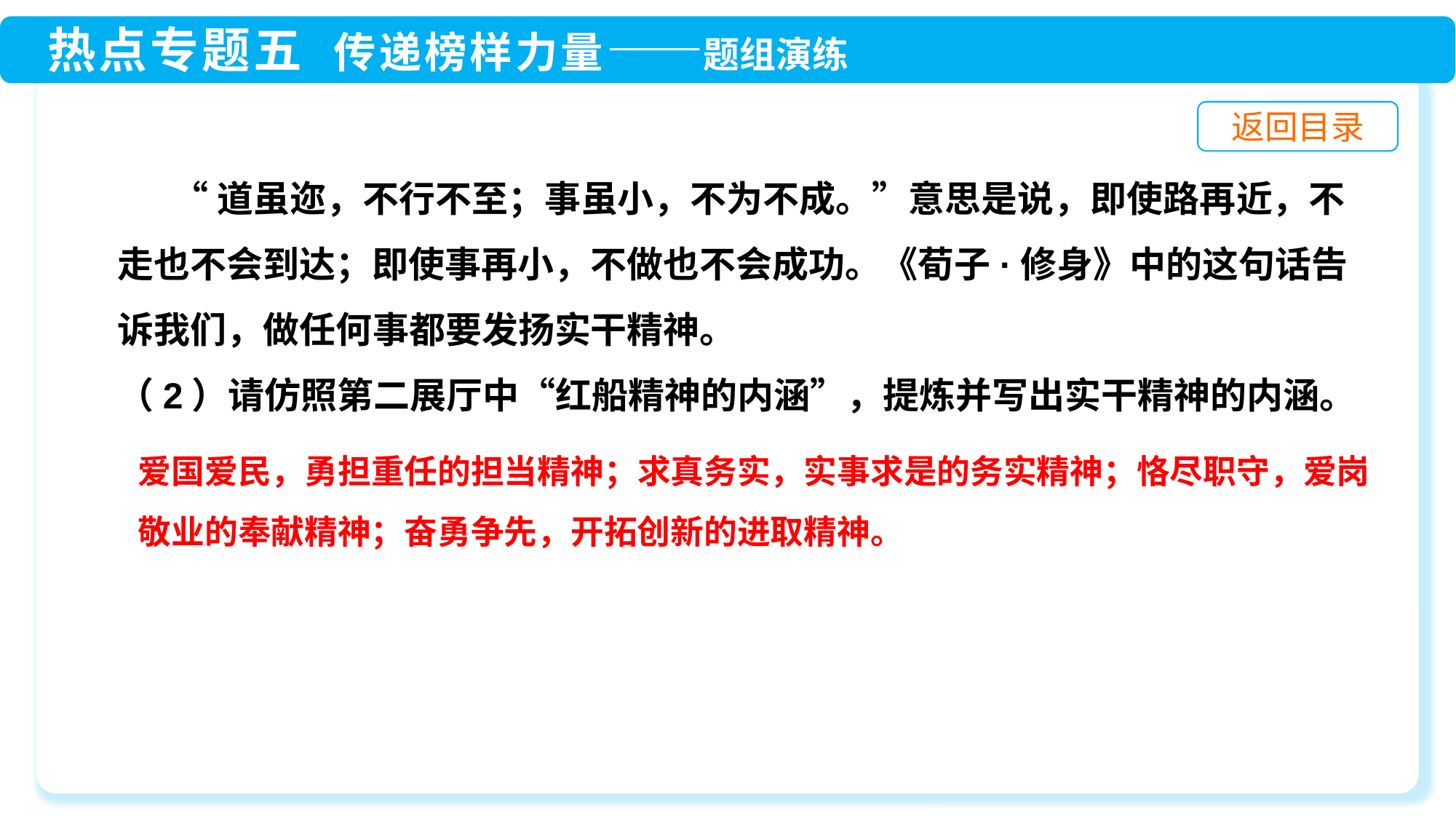

“道虽迩，不行不至；事虽小，不为不成。”意思是说，即使路再近，不走也不会到达；即使事再小，不做也不会成功。《荀子·修身》中的这句话告诉我们，做任何事都要发扬实干精神。
（2）请仿照第二展厅中“红船精神的内涵”，提炼并写出实干精神的内涵。
爱国爱民，勇担重任的担当精神；求真务实，实事求是的务实精神；恪尽职守，爱岗敬业的奉献精神；奋勇争先，开拓创新的进取精神。